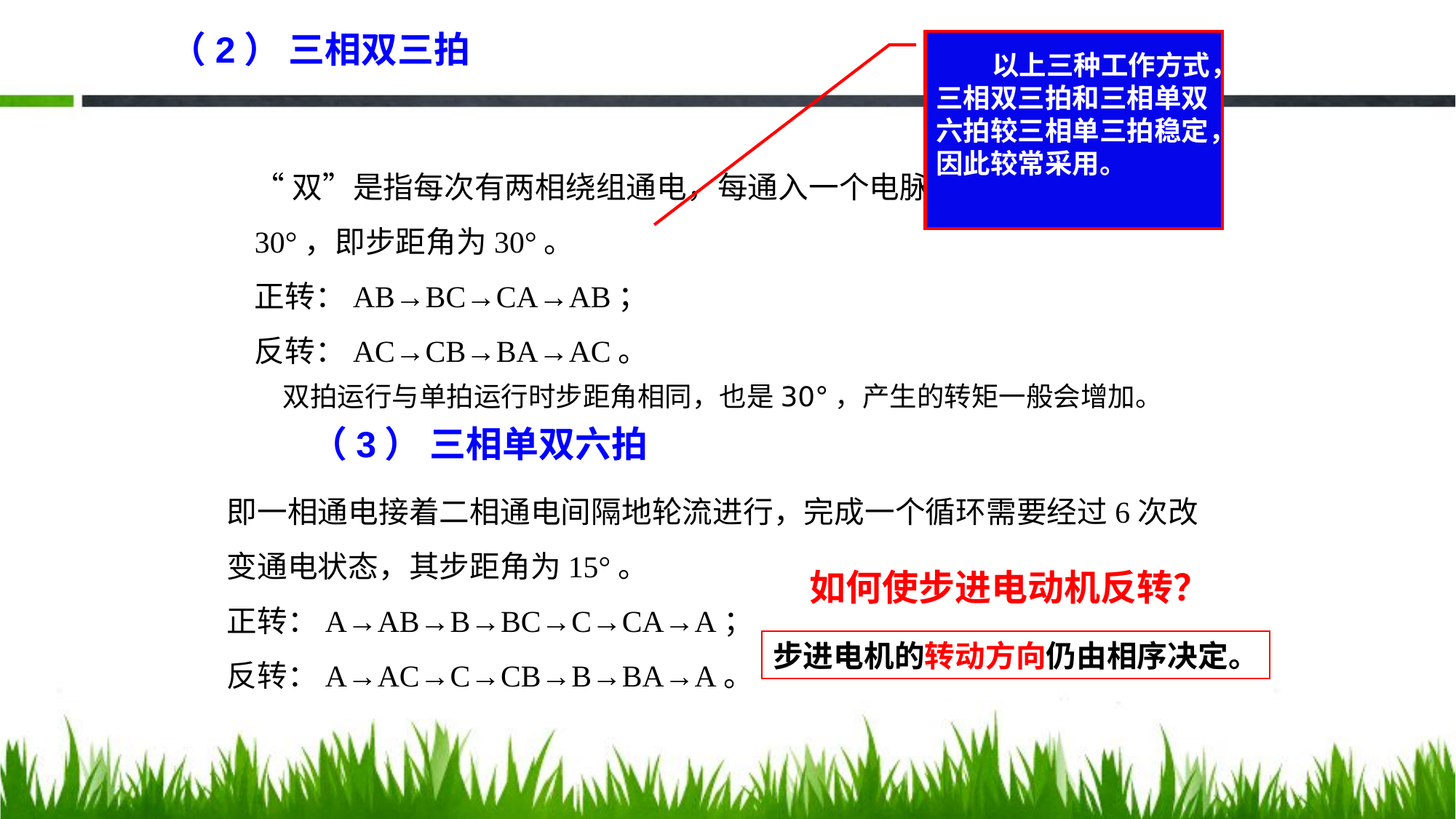

（2） 三相双三拍
        以上三种工作方式，三相双三拍和三相单双六拍较三相单三拍稳定，因此较常采用。

“双”是指每次有两相绕组通电，每通入一个电脉冲，转子也是转30°，即步距角为30°。
正转：AB→BC→CA→AB；
反转：AC→CB→BA→AC。
双拍运行与单拍运行时步距角相同，也是30°，产生的转矩一般会增加。
（3） 三相单双六拍
即一相通电接着二相通电间隔地轮流进行，完成一个循环需要经过6次改变通电状态，其步距角为15°。
正转：A→AB→B→BC→C→CA→A；
反转：A→AC→C→CB→B→BA→A。

如何使步进电动机反转？
步进电机的转动方向仍由相序决定。